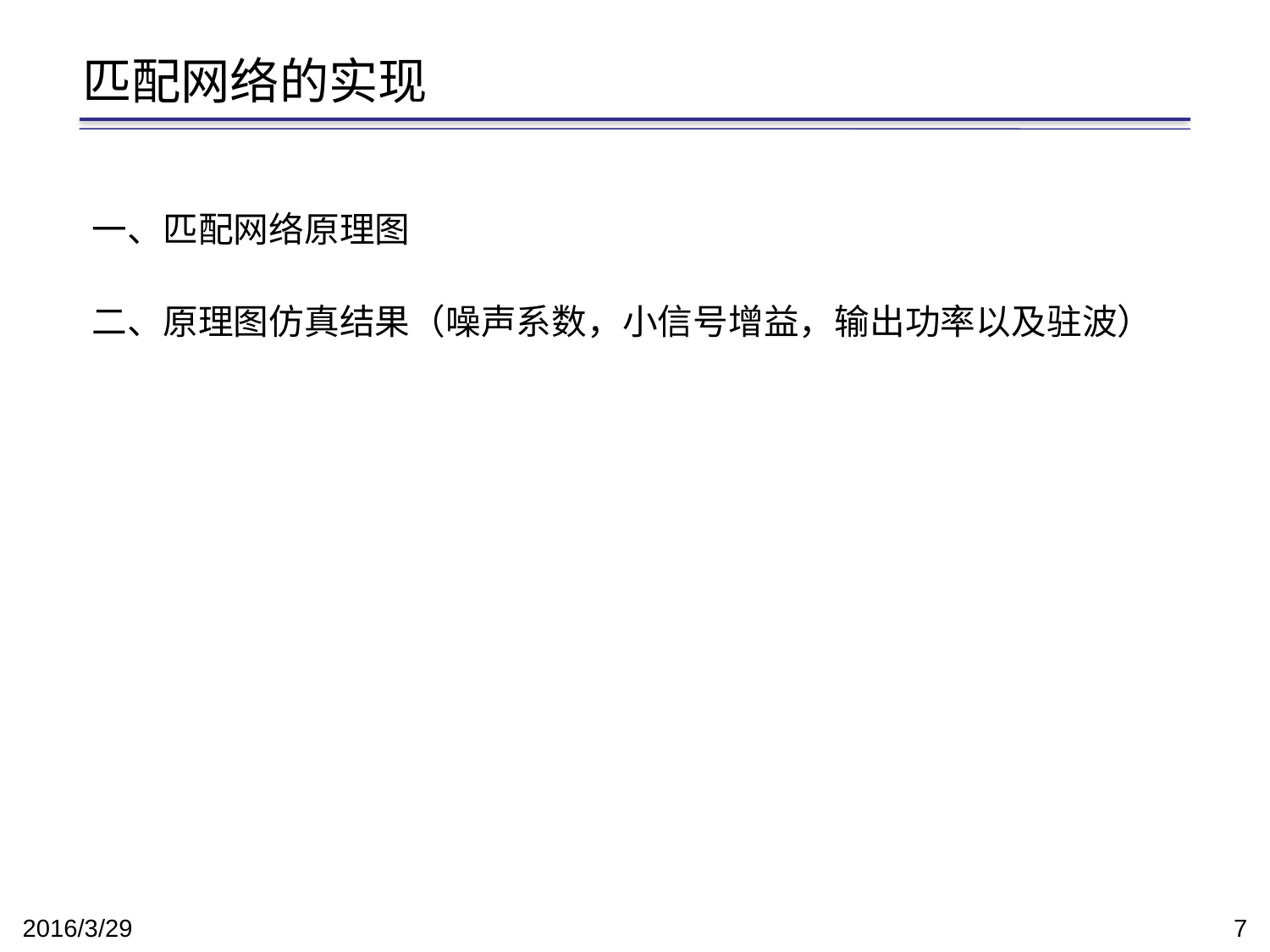

# 匹配网络的实现
一、匹配网络原理图
二、原理图仿真结果（噪声系数，小信号增益，输出功率以及驻波）
2016/3/29
7